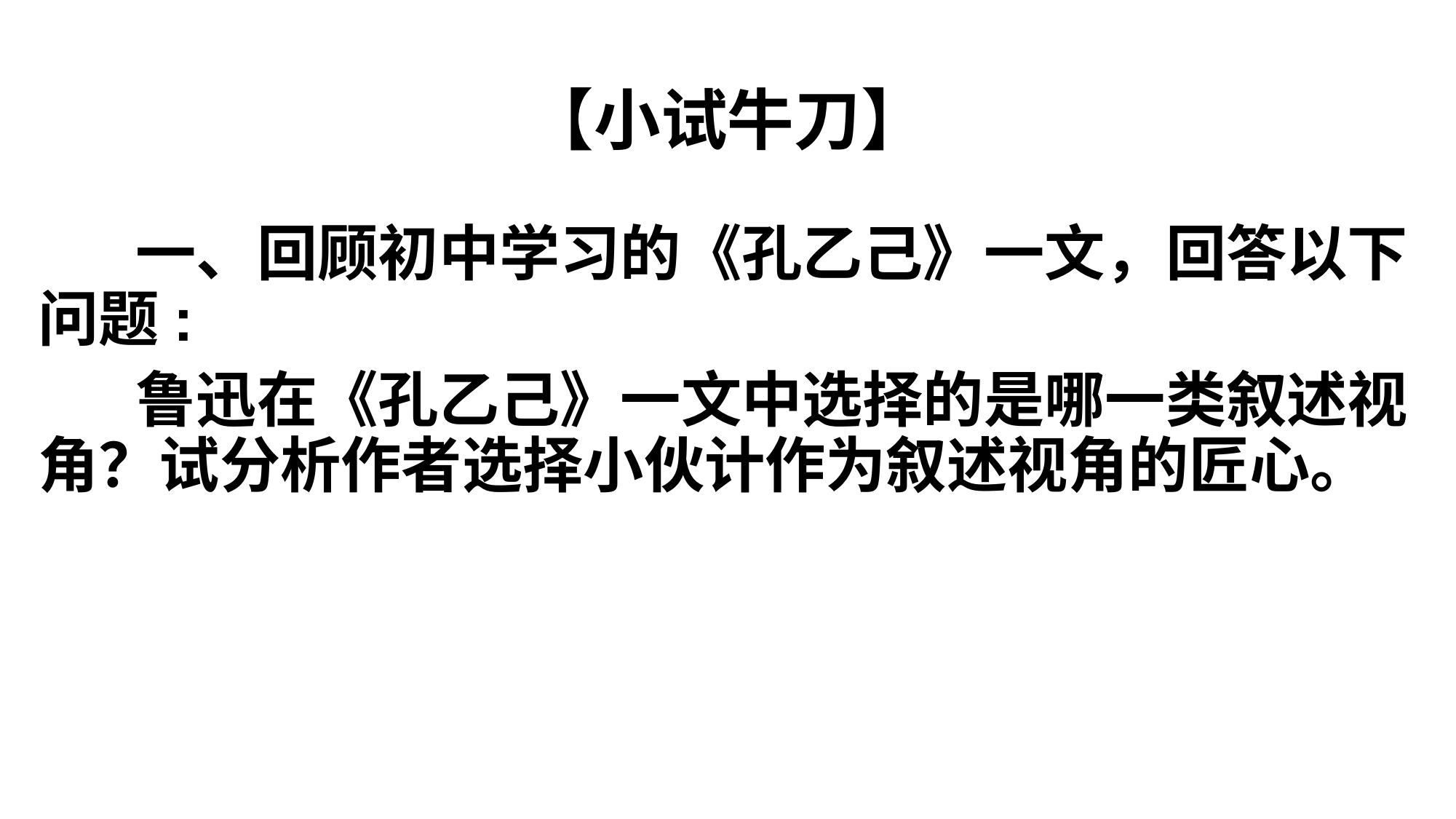

# 【小试牛刀】
        一、回顾初中学习的《孔乙己》一文，回答以下问题:
        鲁迅在《孔乙己》一文中选择的是哪一类叙述视角？试分析作者选择小伙计作为叙述视角的匠心。